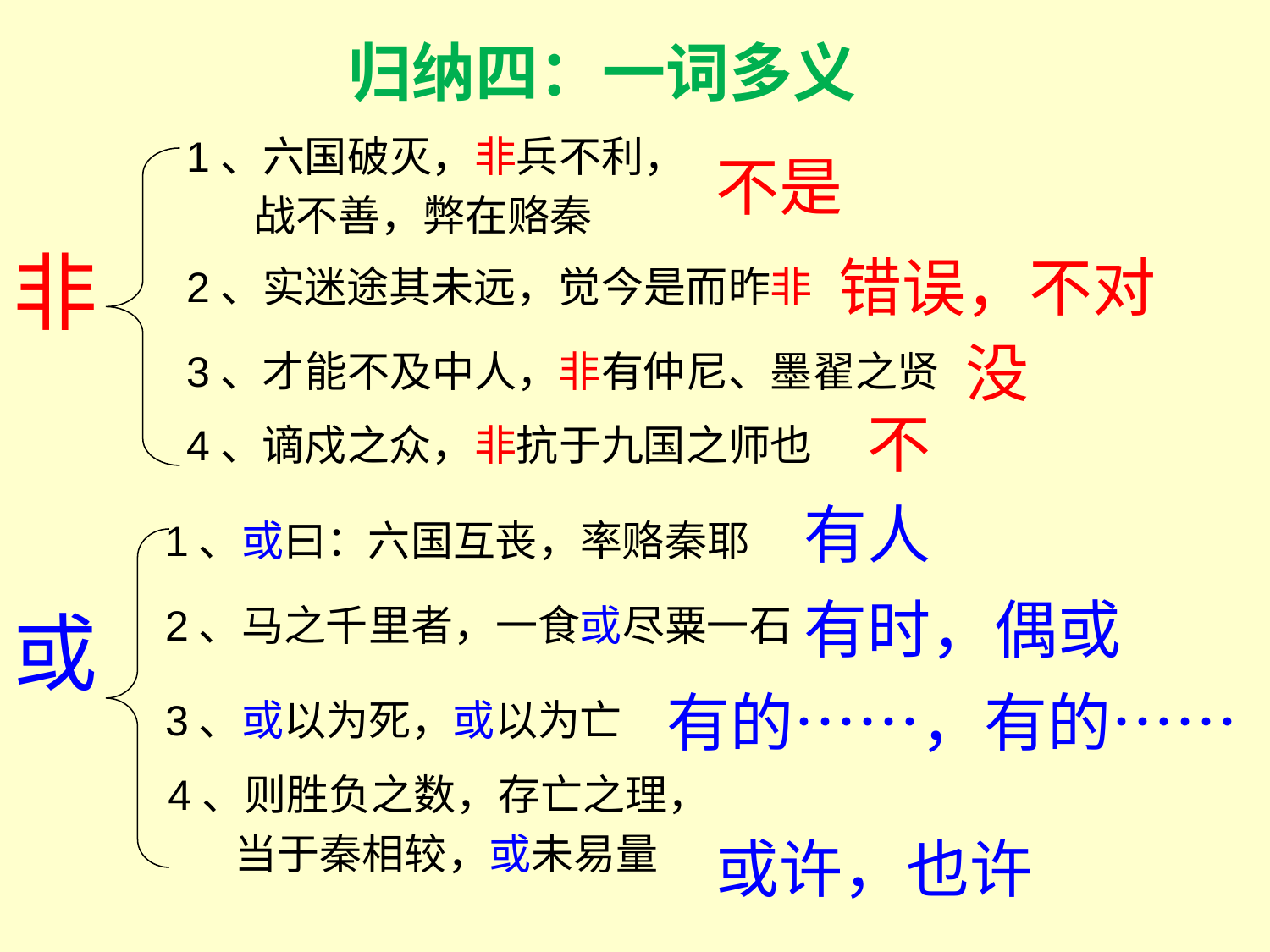

归纳四：一词多义
1、六国破灭，非兵不利，
      战不善，弊在赂秦
不是

非
错误，不对
2、实迷途其未远，觉今是而昨非
没
3、才能不及中人，非有仲尼、墨翟之贤
不
4、谪戍之众，非抗于九国之师也
有人
1、或曰：六国互丧，率赂秦耶

有时，偶或
2、马之千里者，一食或尽粟一石
或
有的……，有的……
3、或以为死，或以为亡
4、则胜负之数，存亡之理，
      当于秦相较，或未易量
或许，也许